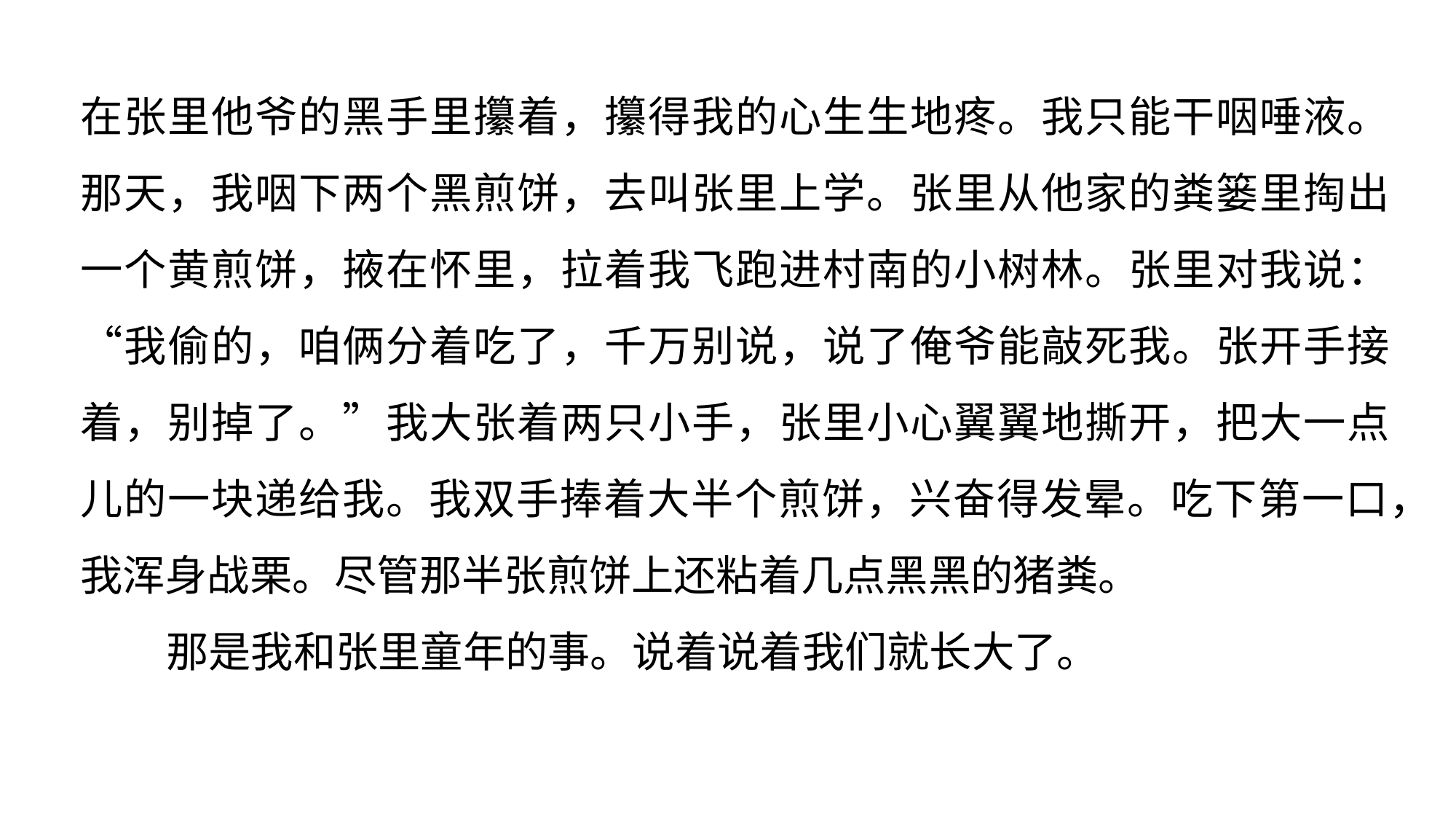

在张里他爷的黑手里攥着，攥得我的心生生地疼。我只能干咽唾液。那天，我咽下两个黑煎饼，去叫张里上学。张里从他家的粪篓里掏出一个黄煎饼，掖在怀里，拉着我飞跑进村南的小树林。张里对我说：“我偷的，咱俩分着吃了，千万别说，说了俺爷能敲死我。张开手接着，别掉了。”我大张着两只小手，张里小心翼翼地撕开，把大一点儿的一块递给我。我双手捧着大半个煎饼，兴奋得发晕。吃下第一口，我浑身战栗。尽管那半张煎饼上还粘着几点黑黑的猪粪。
那是我和张里童年的事。说着说着我们就长大了。